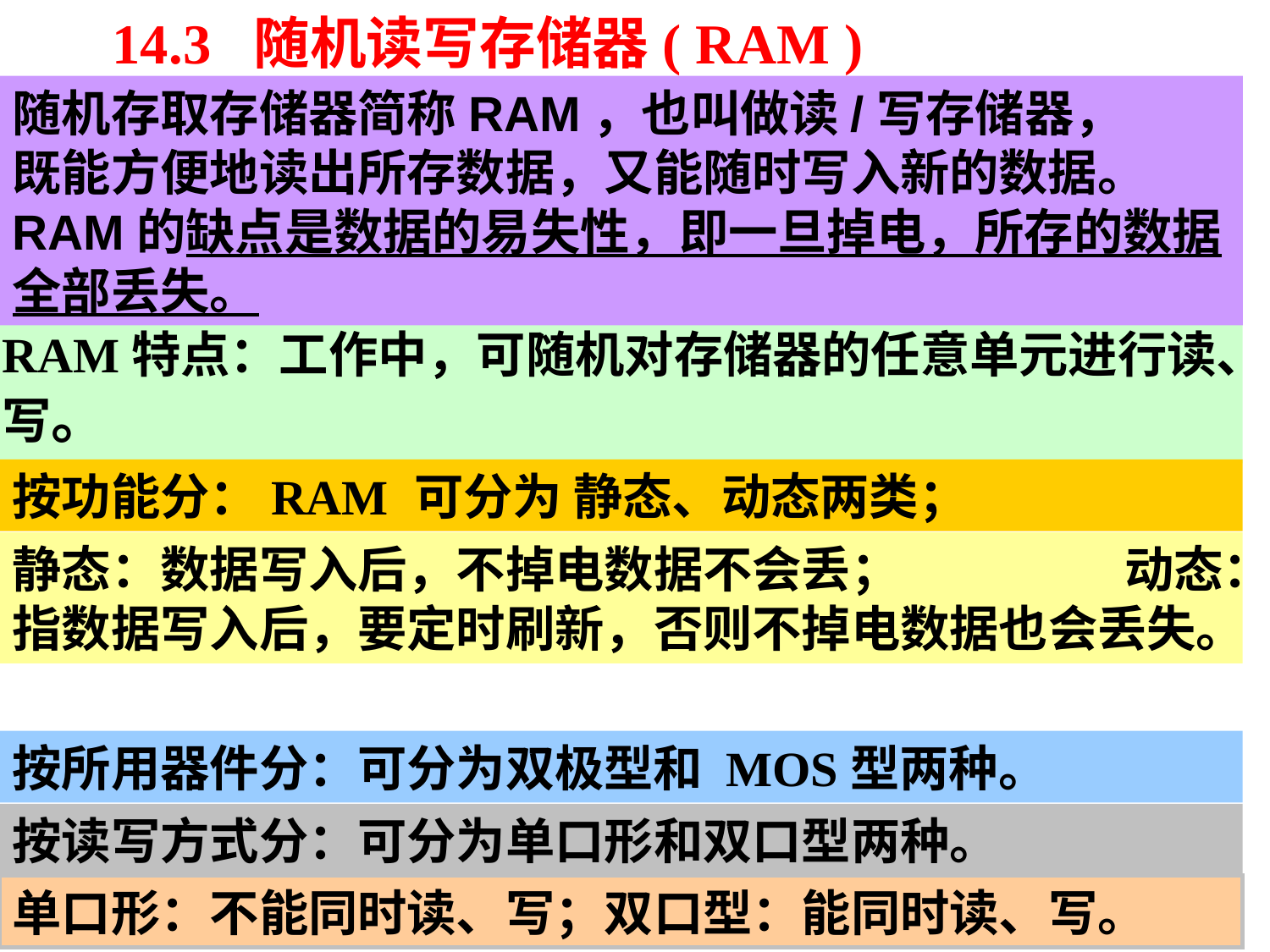

14.3  随机读写存储器( RAM )
随机存取存储器简称RAM，也叫做读/写存储器，
既能方便地读出所存数据，又能随时写入新的数据。
RAM的缺点是数据的易失性，即一旦掉电，所存的数据全部丢失。
RAM特点：工作中，可随机对存储器的任意单元进行读、写。
按功能分：RAM 可分为 静态、动态两类；
静态：数据写入后，不掉电数据不会丢；                    动态：指数据写入后，要定时刷新，否则不掉电数据也会丢失。
按所用器件分：可分为双极型和 MOS型两种。
按读写方式分：可分为单口形和双口型两种。
单口形：不能同时读、写；双口型：能同时读、写。